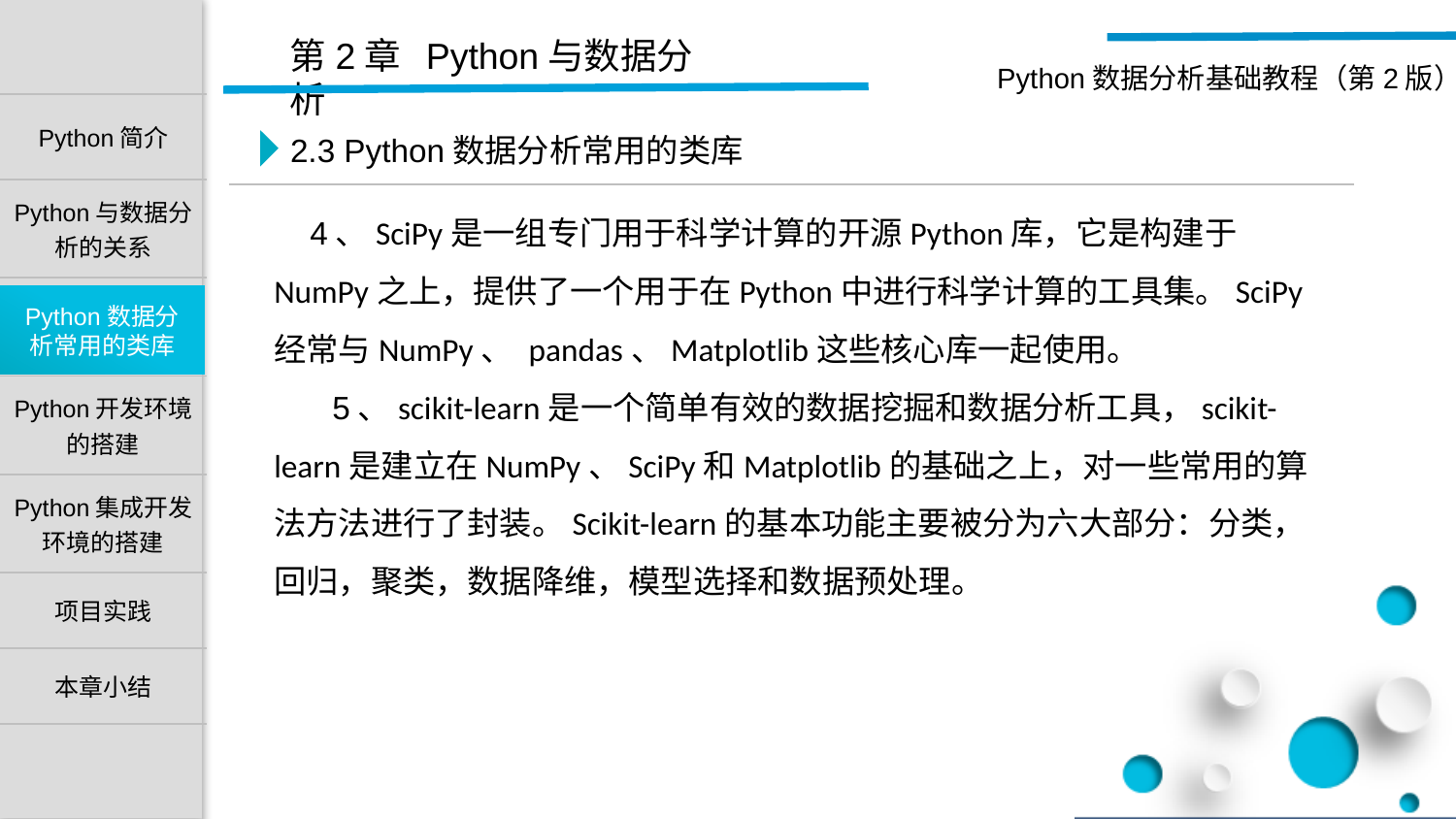

2.3 Python数据分析常用的类库

    4、SciPy是一组专门用于科学计算的开源Python库，它是构建于NumPy之上，提供了一个用于在Python中进行科学计算的工具集。SciPy经常与NumPy、 pandas、Matplotlib这些核心库一起使用。
        5、scikit-learn是一个简单有效的数据挖掘和数据分析工具，scikit-learn是建立在NumPy、SciPy和Matplotlib的基础之上，对一些常用的算法方法进行了封装。Scikit-learn的基本功能主要被分为六大部分：分类，回归，聚类，数据降维，模型选择和数据预处理。